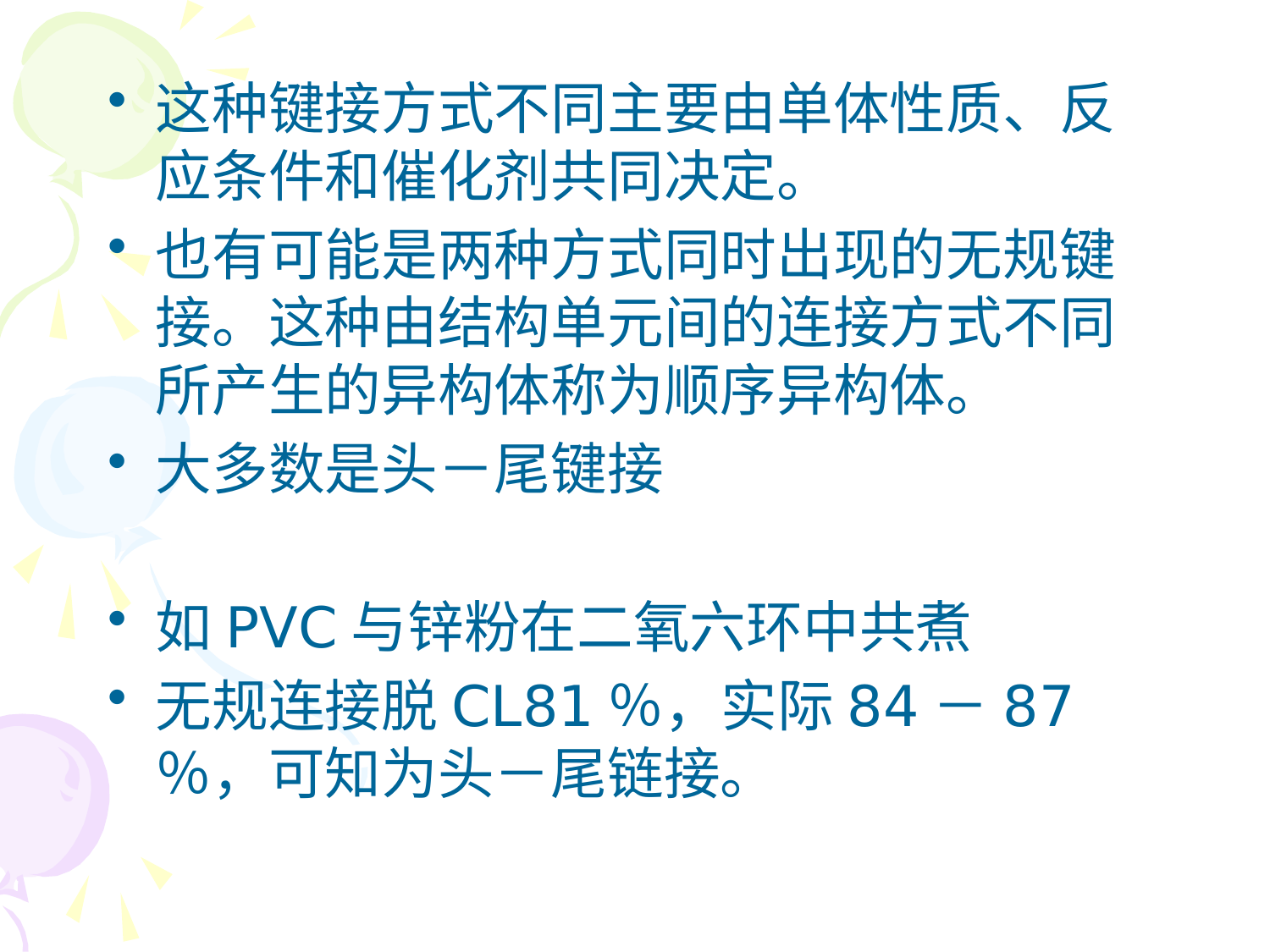

这种键接方式不同主要由单体性质、反应条件和催化剂共同决定。
也有可能是两种方式同时出现的无规键接。这种由结构单元间的连接方式不同所产生的异构体称为顺序异构体。
大多数是头－尾键接

如PVC与锌粉在二氧六环中共煮
无规连接脱CL81％，实际84－87％，可知为头－尾链接。